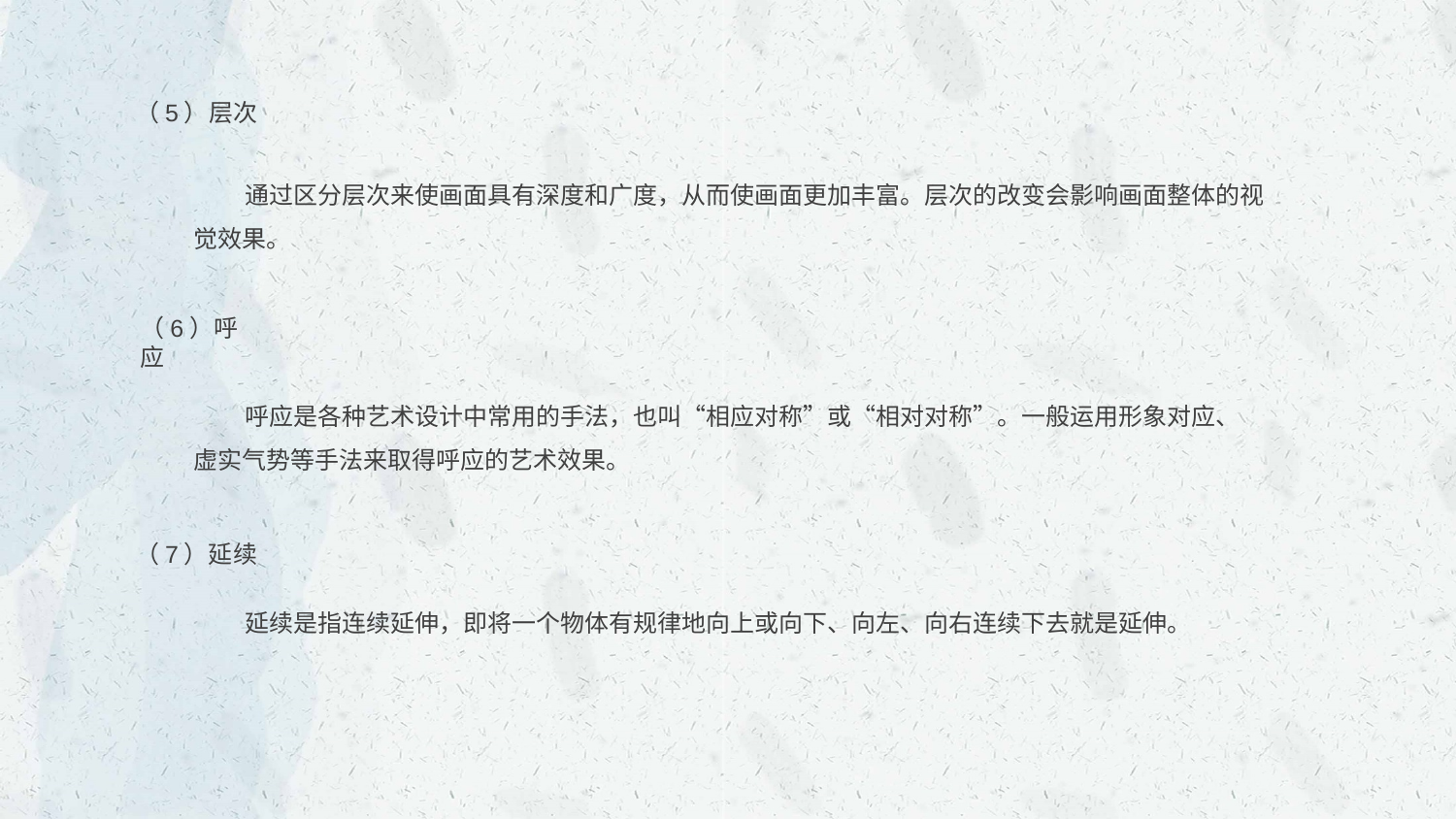

（5）层次
通过区分层次来使画面具有深度和广度，从而使画面更加丰富。层次的改变会影响画面整体的视觉效果。
（6）呼应
呼应是各种艺术设计中常用的手法，也叫“相应对称”或“相对对称”。一般运用形象对应、虚实气势等手法来取得呼应的艺术效果。
（7）延续
延续是指连续延伸，即将一个物体有规律地向上或向下、向左、向右连续下去就是延伸。